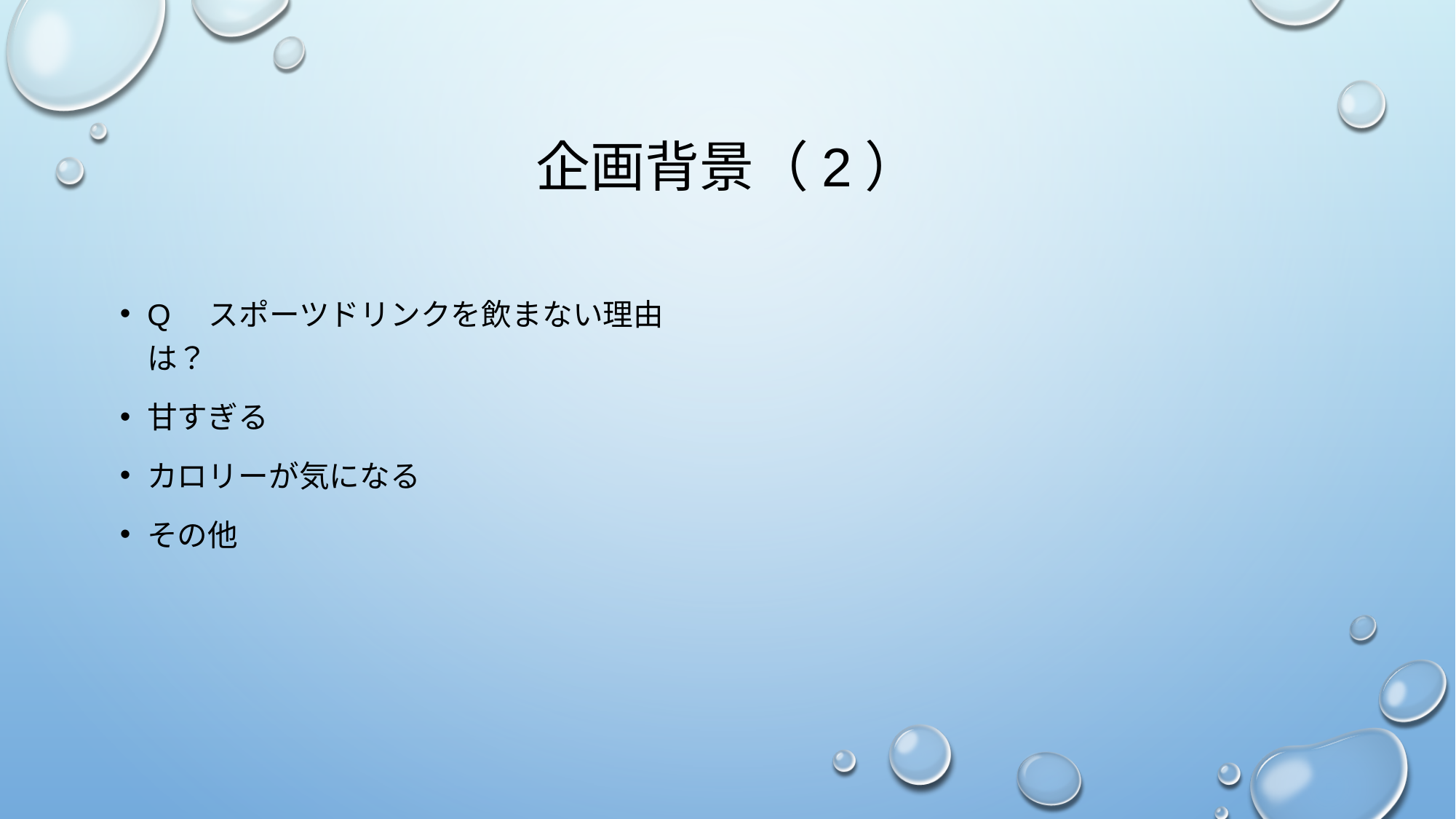

# 企画背景（2）
Q　スポーツドリンクを飲まない理由は？
甘すぎる
カロリーが気になる
その他